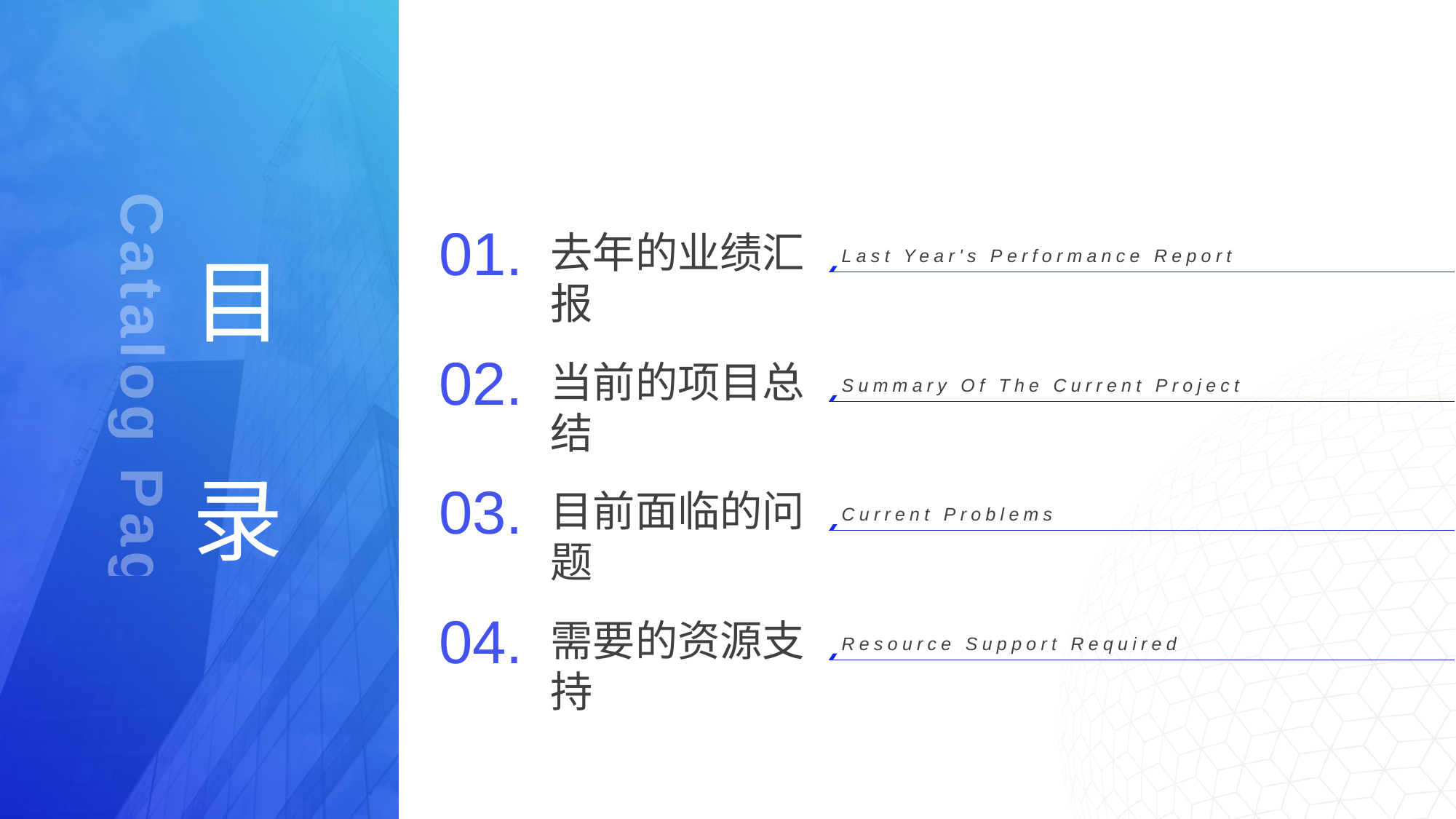

Catalog Page
01.
去年的业绩汇报
Last Year's Performance Report

目

录
02.
当前的项目总结
Summary Of The Current Project

03.
目前面临的问题
Current Problems

04.
需要的资源支持
Resource Support Required